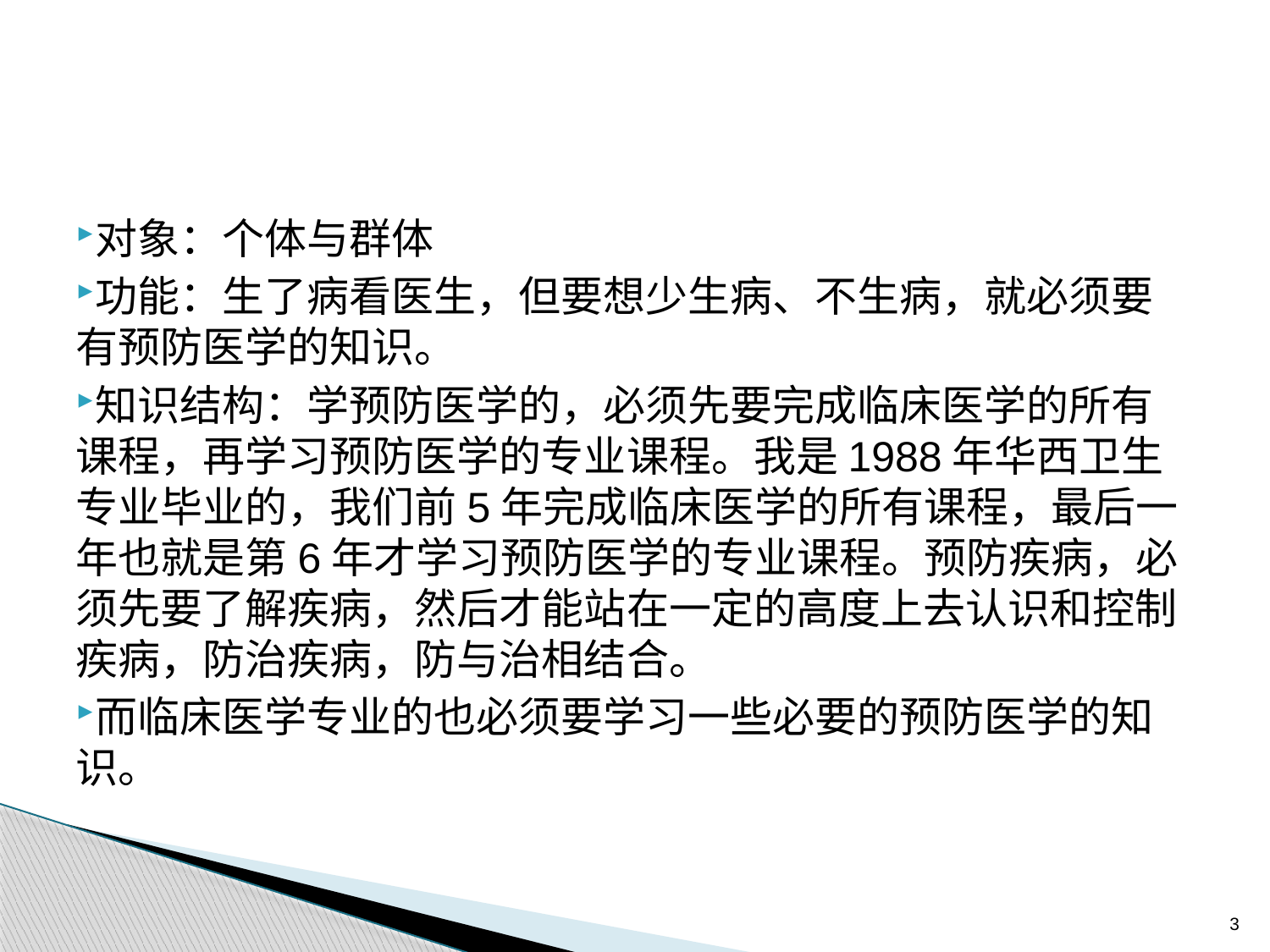

#
对象：个体与群体
功能：生了病看医生，但要想少生病、不生病，就必须要有预防医学的知识。
知识结构：学预防医学的，必须先要完成临床医学的所有课程，再学习预防医学的专业课程。我是1988年华西卫生专业毕业的，我们前5年完成临床医学的所有课程，最后一年也就是第6年才学习预防医学的专业课程。预防疾病，必须先要了解疾病，然后才能站在一定的高度上去认识和控制疾病，防治疾病，防与治相结合。
而临床医学专业的也必须要学习一些必要的预防医学的知识。
3